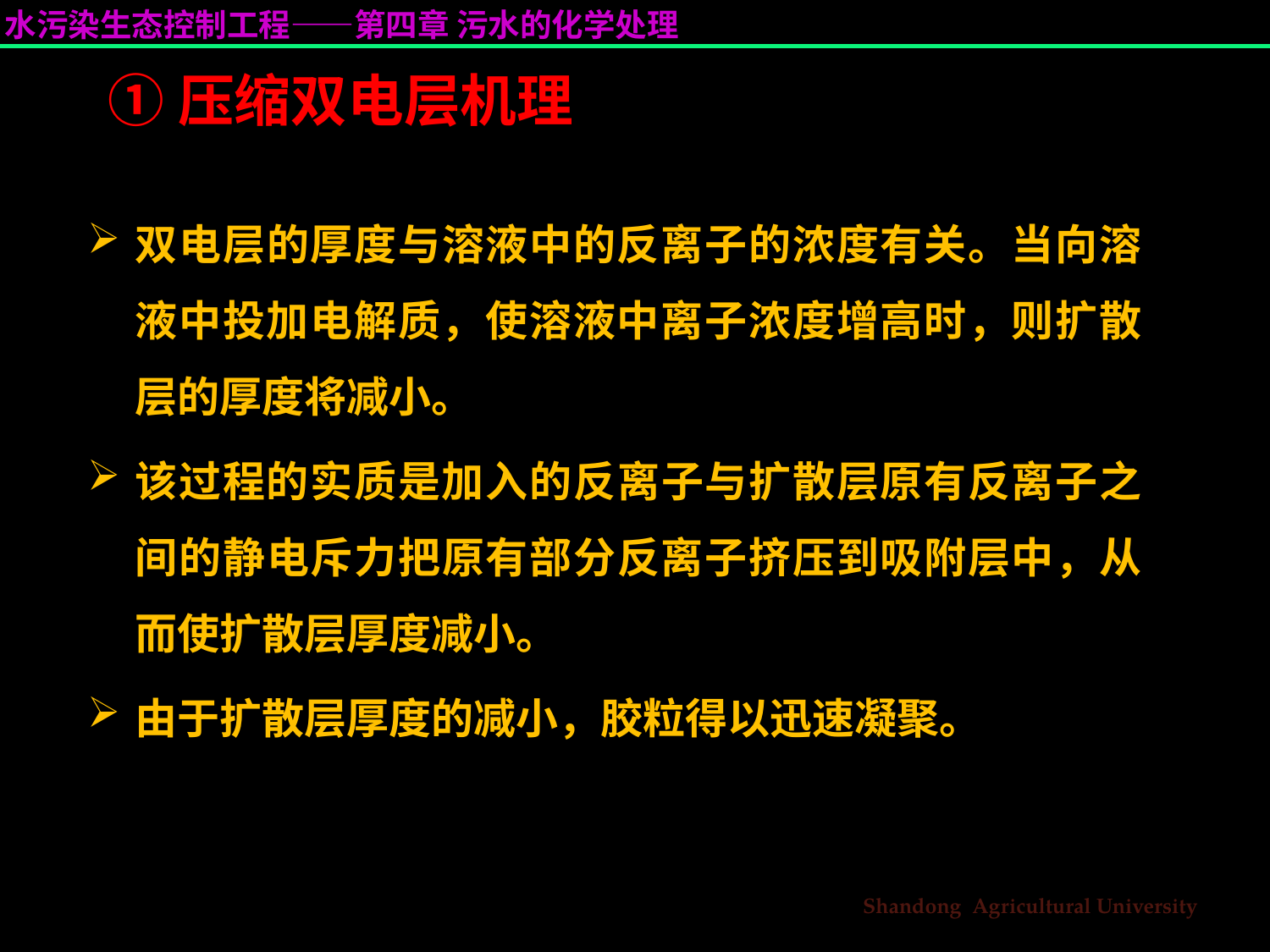

# ①压缩双电层机理
双电层的厚度与溶液中的反离子的浓度有关。当向溶液中投加电解质，使溶液中离子浓度增高时，则扩散层的厚度将减小。
该过程的实质是加入的反离子与扩散层原有反离子之间的静电斥力把原有部分反离子挤压到吸附层中，从而使扩散层厚度减小。
由于扩散层厚度的减小，胶粒得以迅速凝聚。